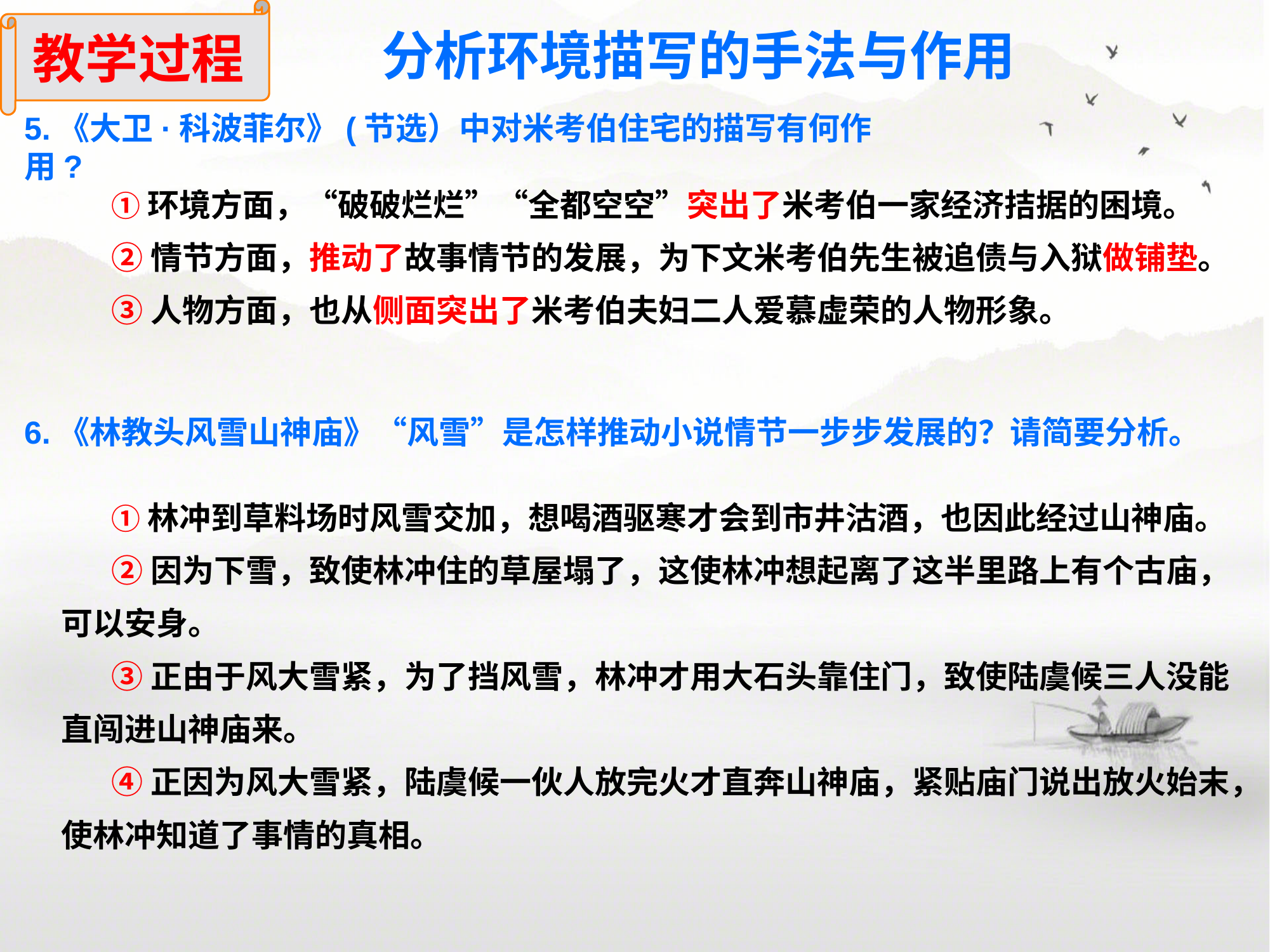

教学过程
分析环境描写的手法与作用
5.《大卫·科波菲尔》(节选）中对米考伯住宅的描写有何作用?
       ①环境方面，“破破烂烂”“全都空空”突出了米考伯一家经济拮据的困境。
       ②情节方面，推动了故事情节的发展，为下文米考伯先生被追债与入狱做铺垫。
       ③人物方面，也从侧面突出了米考伯夫妇二人爱慕虚荣的人物形象。
6.《林教头风雪山神庙》“风雪”是怎样推动小说情节一步步发展的？请简要分析。
       ①林冲到草料场时风雪交加，想喝酒驱寒才会到市井沽酒，也因此经过山神庙。
       ②因为下雪，致使林冲住的草屋塌了，这使林冲想起离了这半里路上有个古庙，可以安身。
       ③正由于风大雪紧，为了挡风雪，林冲才用大石头靠住门，致使陆虞候三人没能直闯进山神庙来。
       ④正因为风大雪紧，陆虞候一伙人放完火才直奔山神庙，紧贴庙门说出放火始末，使林冲知道了事情的真相。